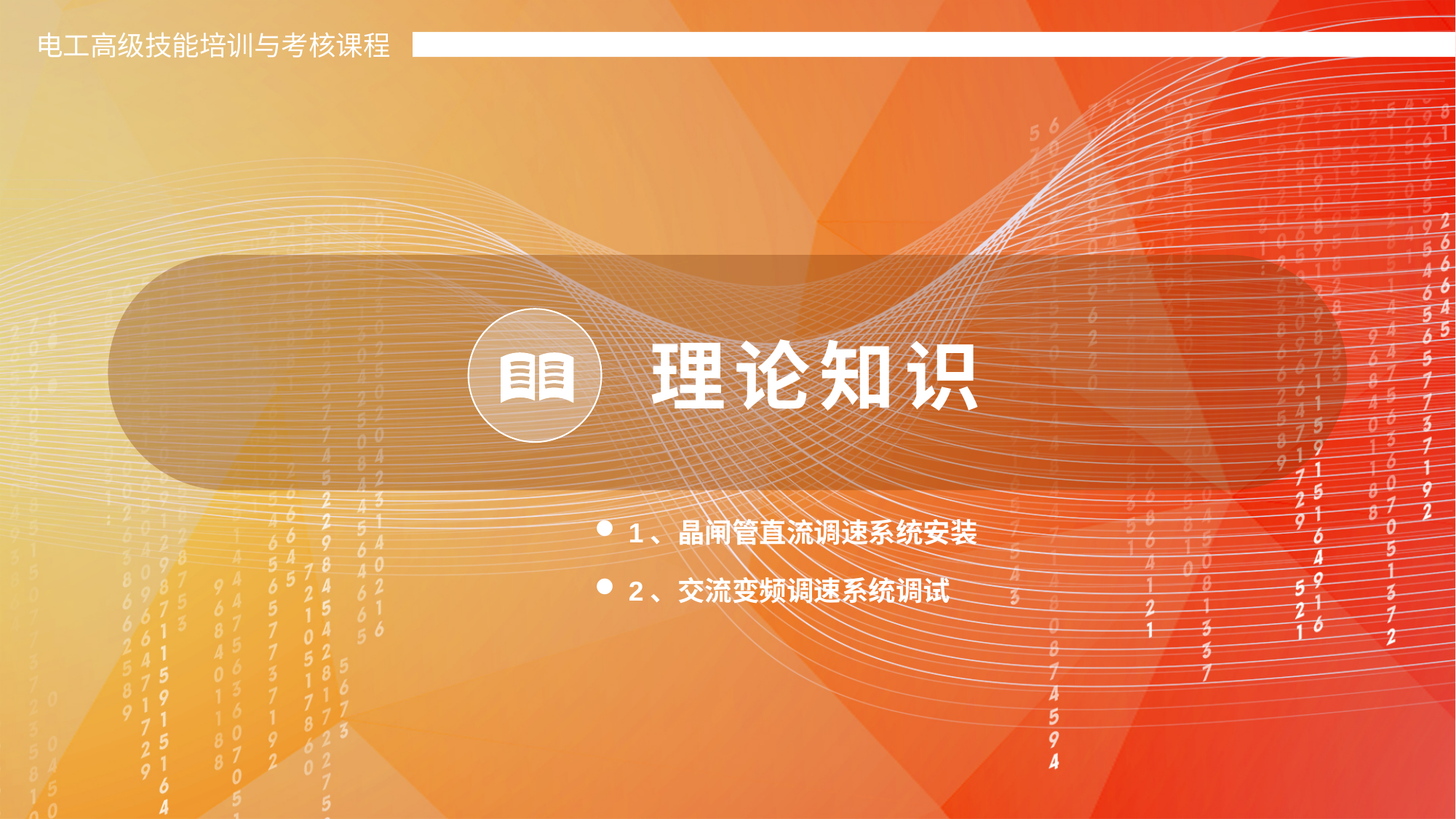

电工高级技能培训与考核课程

理论知识
1、晶闸管直流调速系统安装
2、交流变频调速系统调试